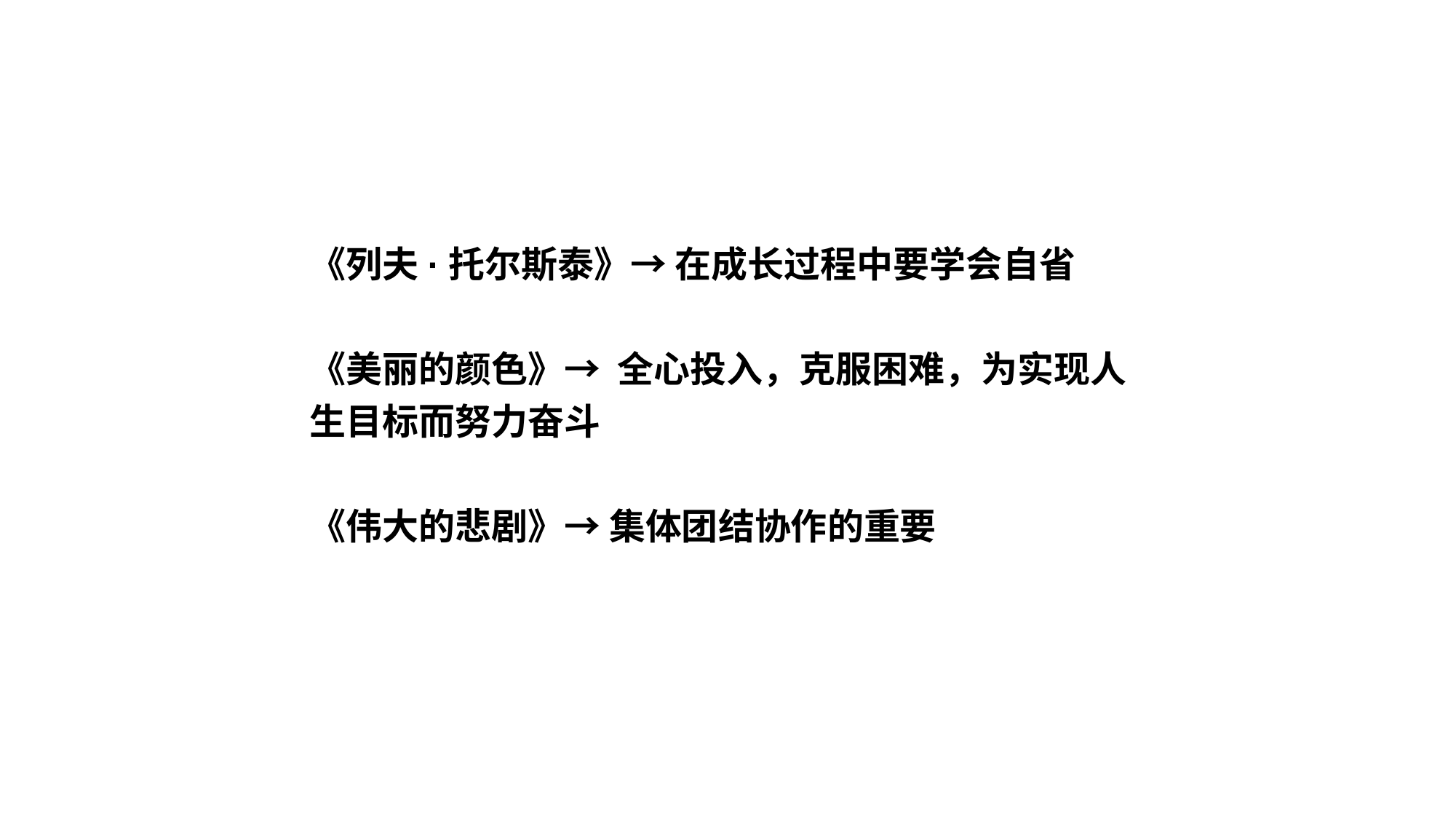

《列夫·托尔斯泰》→ 在成长过程中要学会自省

《美丽的颜色》→  全心投入，克服困难，为实现人生目标而努力奋斗

《伟大的悲剧》→ 集体团结协作的重要